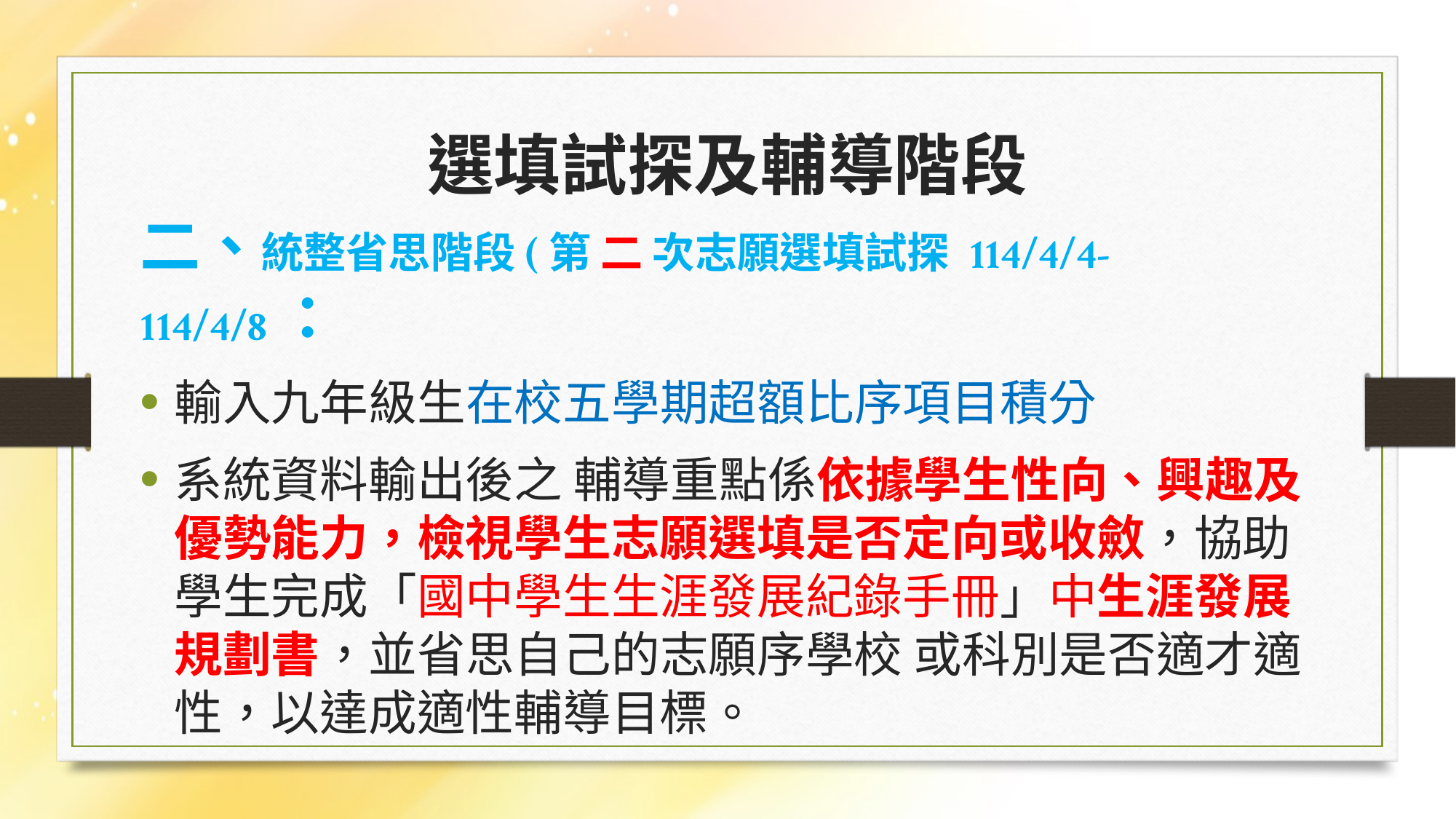

# 選填試探及輔導階段
二、統整省思階段(第 二 次志願選填試探 114/4/4-114/4/8：
輸入九年級生在校五學期超額比序項目積分
系統資料輸出後之 輔導重點係依據學生性向、興趣及優勢能力，檢視學生志願選填是否定向或收斂，協助 學生完成「國中學生生涯發展紀錄手冊」中生涯發展規劃書，並省思自己的志願序學校 或科別是否適才適性，以達成適性輔導目標。